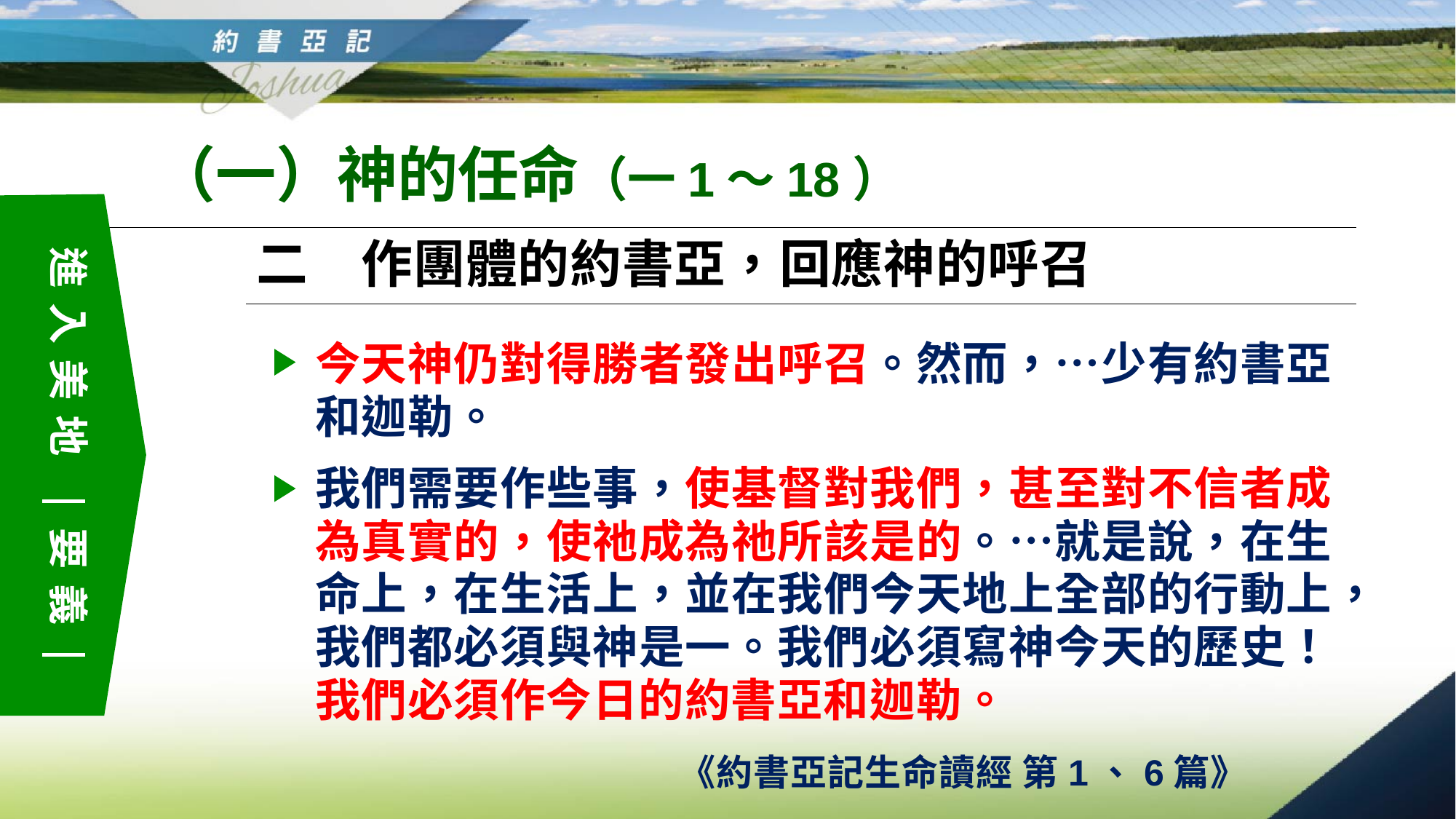

（一）神的任命（一1～18）

進入美地　要義
二　作團體的約書亞，回應神的呼召
今天神仍對得勝者發出呼召。然而，…少有約書亞和迦勒。
我們需要作些事，使基督對我們，甚至對不信者成為真實的，使祂成為祂所該是的。…就是說，在生命上，在生活上，並在我們今天地上全部的行動上，我們都必須與神是一。我們必須寫神今天的歷史！我們必須作今日的約書亞和迦勒。

《約書亞記生命讀經 第1、6篇》